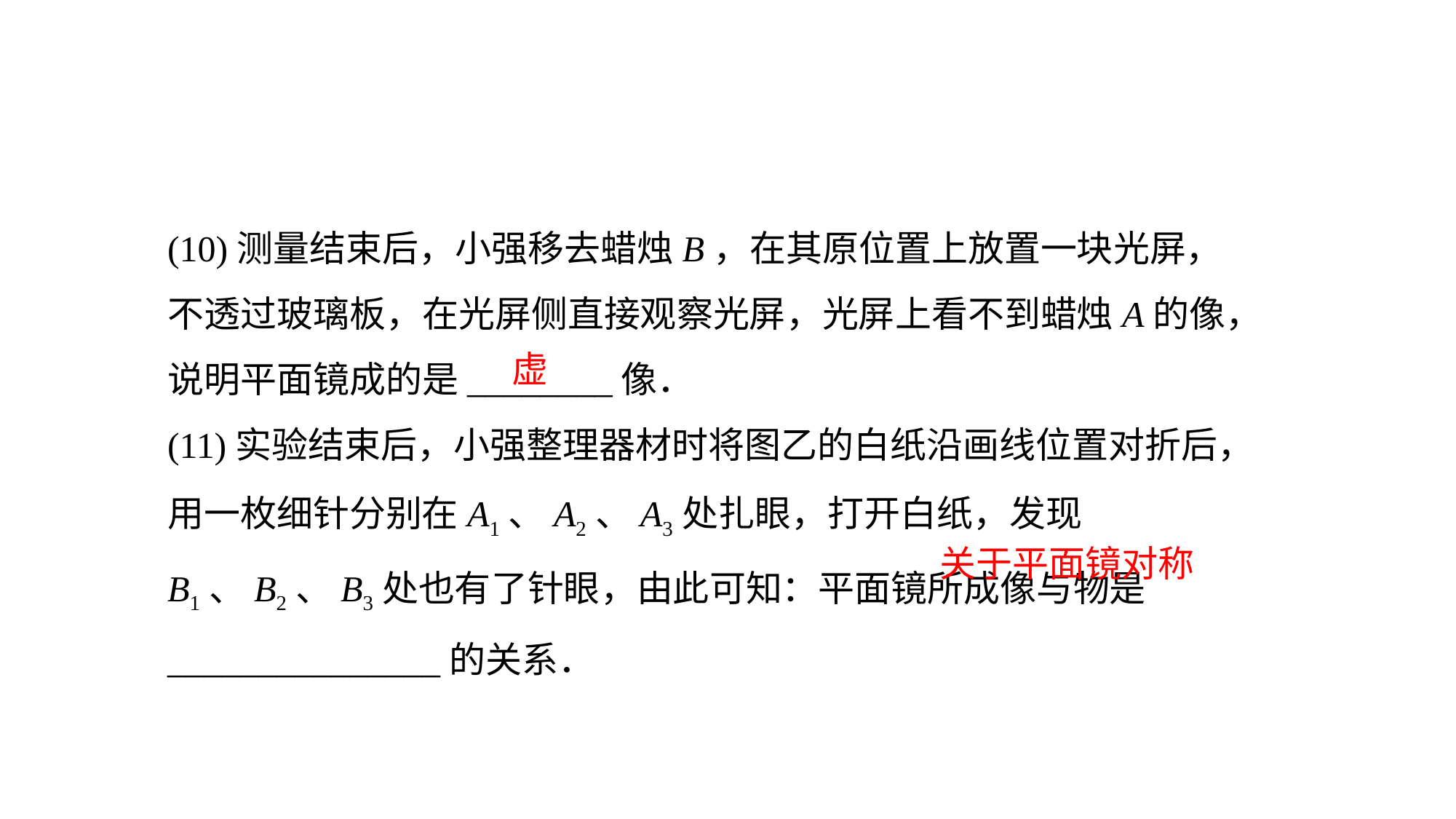

(10)测量结束后，小强移去蜡烛B，在其原位置上放置一块光屏，不透过玻璃板，在光屏侧直接观察光屏，光屏上看不到蜡烛A的像，说明平面镜成的是________像．
(11)实验结束后，小强整理器材时将图乙的白纸沿画线位置对折后，用一枚细针分别在A1、A2、A3处扎眼，打开白纸，发现B1、B2、B3处也有了针眼，由此可知：平面镜所成像与物是_______________的关系．
虚
关于平面镜对称